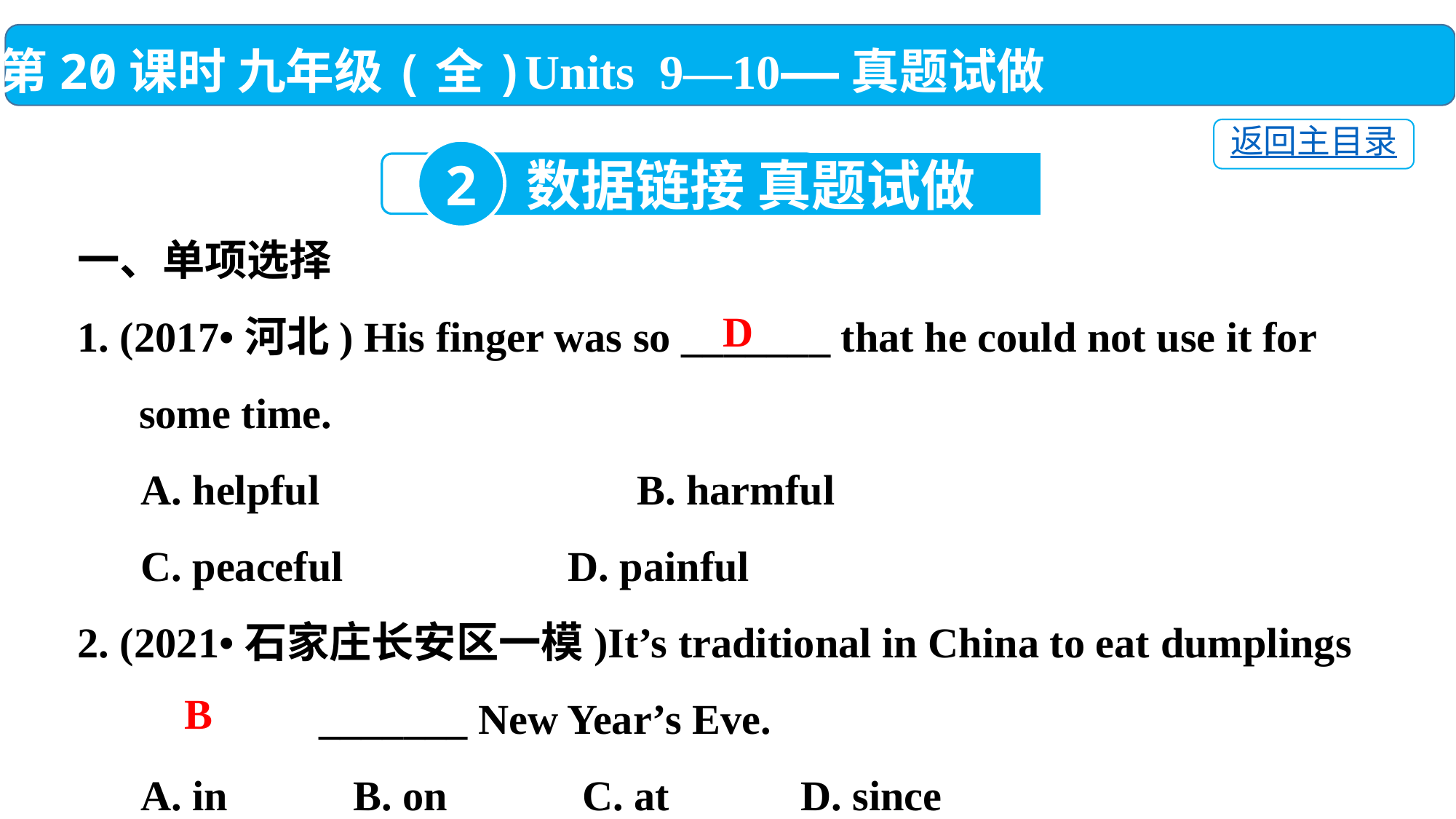

第20课时 九年级(全)Units  9—10——真题试做
返回主目录
2

数据链接 真题试做
一、单项选择
1. (2017•河北) His finger was so _______ that he could not use it for some time.
      A. helpful　　　　　　　B. harmful
      C. peaceful	                    D. painful
2. (2021•石家庄长安区一模)It’s traditional in China to eat dumplings 　　　　_______ New Year’s Eve.
      A. in	          B. on	           C. at	           D. since
D
B